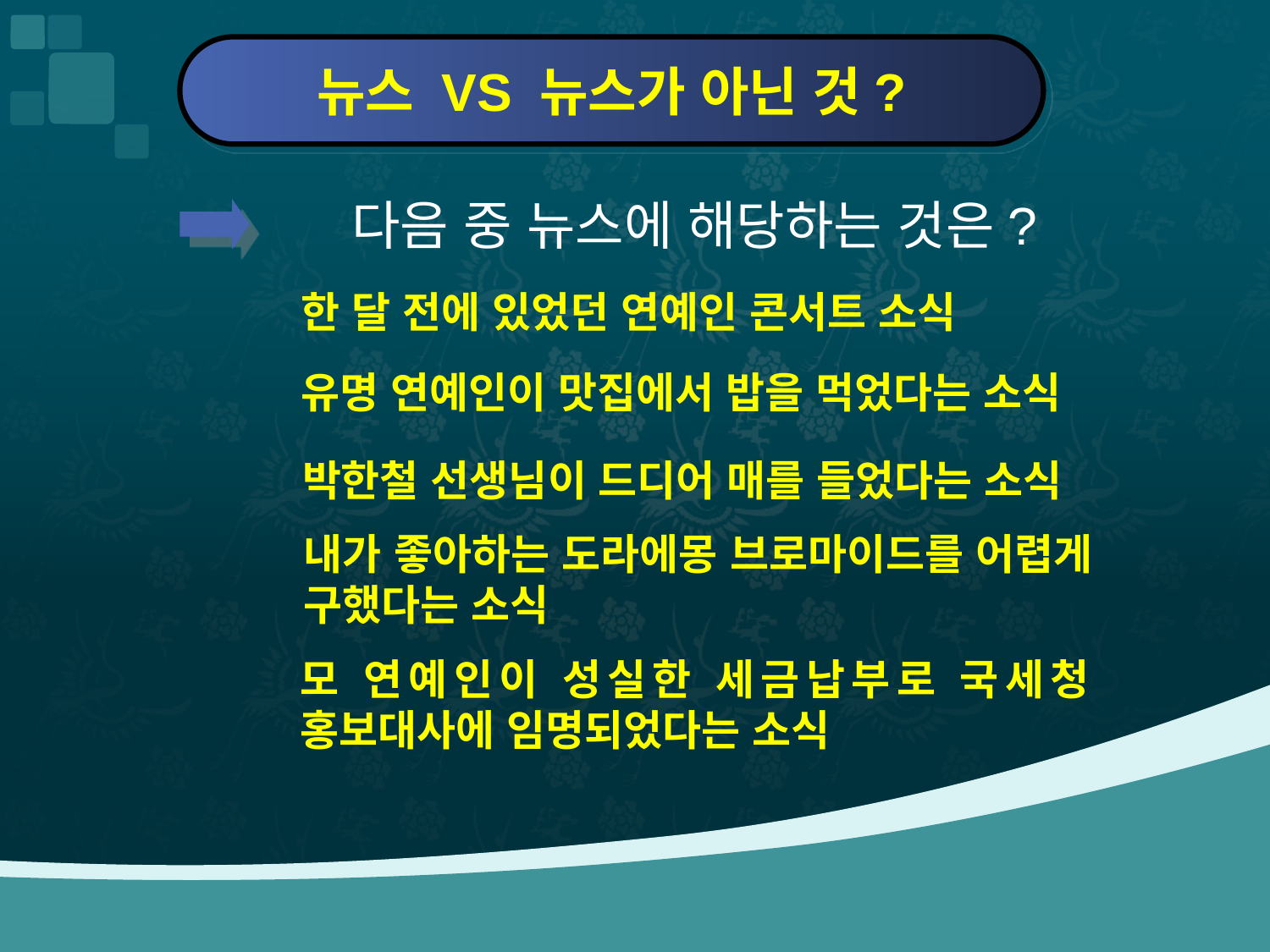

뉴스 VS 뉴스가 아닌 것?
 다음 중 뉴스에 해당하는 것은?

한 달 전에 있었던 연예인 콘서트 소식
유명 연예인이 맛집에서 밥을 먹었다는 소식
박한철 선생님이 드디어 매를 들었다는 소식
내가 좋아하는 도라에몽 브로마이드를 어렵게 구했다는 소식
모 연예인이 성실한 세금납부로 국세청 홍보대사에 임명되었다는 소식